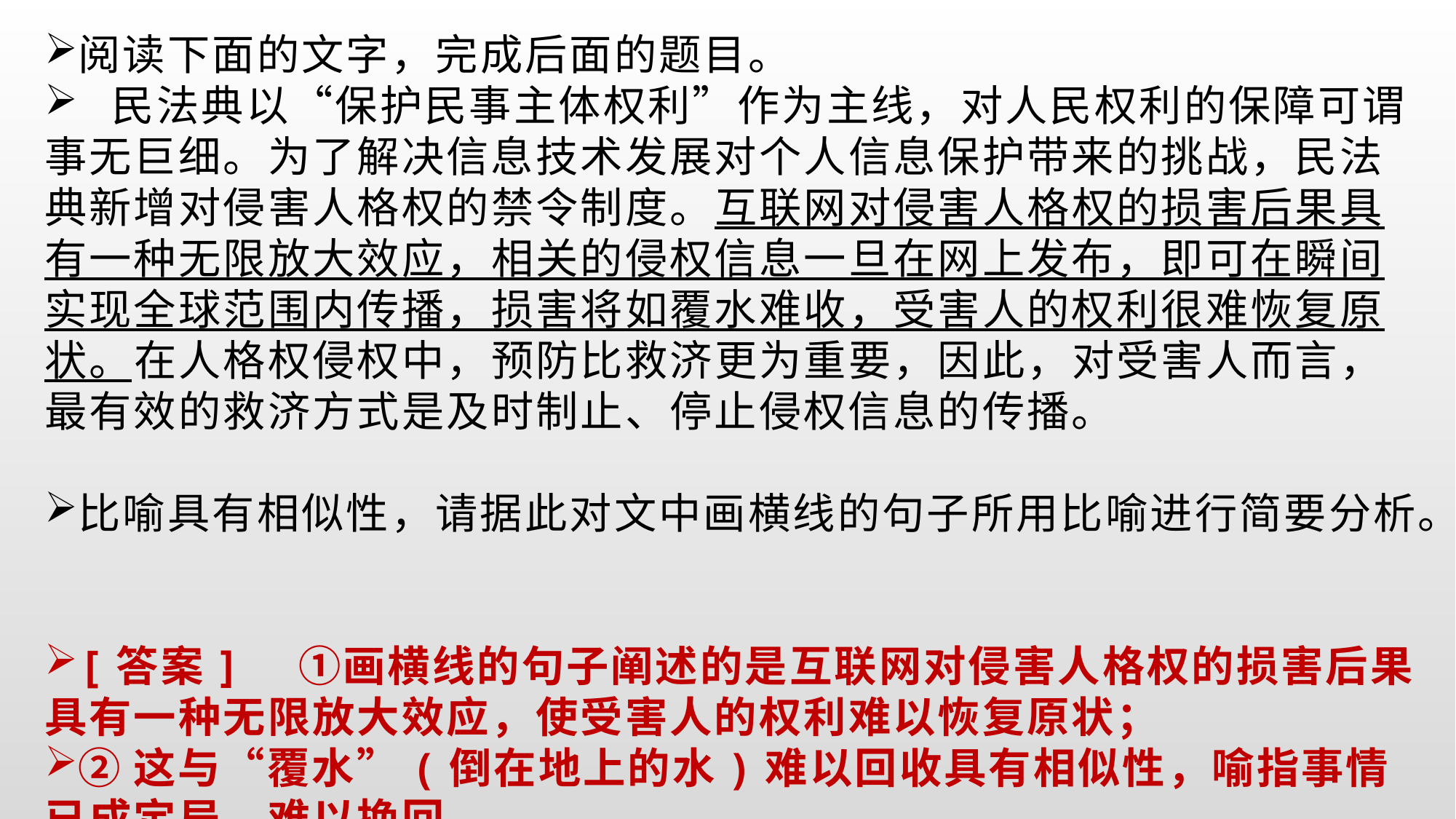

阅读下面的文字，完成后面的题目。
  民法典以“保护民事主体权利”作为主线，对人民权利的保障可谓事无巨细。为了解决信息技术发展对个人信息保护带来的挑战，民法典新增对侵害人格权的禁令制度。互联网对侵害人格权的损害后果具有一种无限放大效应，相关的侵权信息一旦在网上发布，即可在瞬间实现全球范围内传播，损害将如覆水难收，受害人的权利很难恢复原状。在人格权侵权中，预防比救济更为重要，因此，对受害人而言，最有效的救济方式是及时制止、停止侵权信息的传播。

比喻具有相似性，请据此对文中画横线的句子所用比喻进行简要分析。
[答案]　①画横线的句子阐述的是互联网对侵害人格权的损害后果具有一种无限放大效应，使受害人的权利难以恢复原状；
②这与“覆水”(倒在地上的水)难以回收具有相似性，喻指事情已成定局，难以挽回。